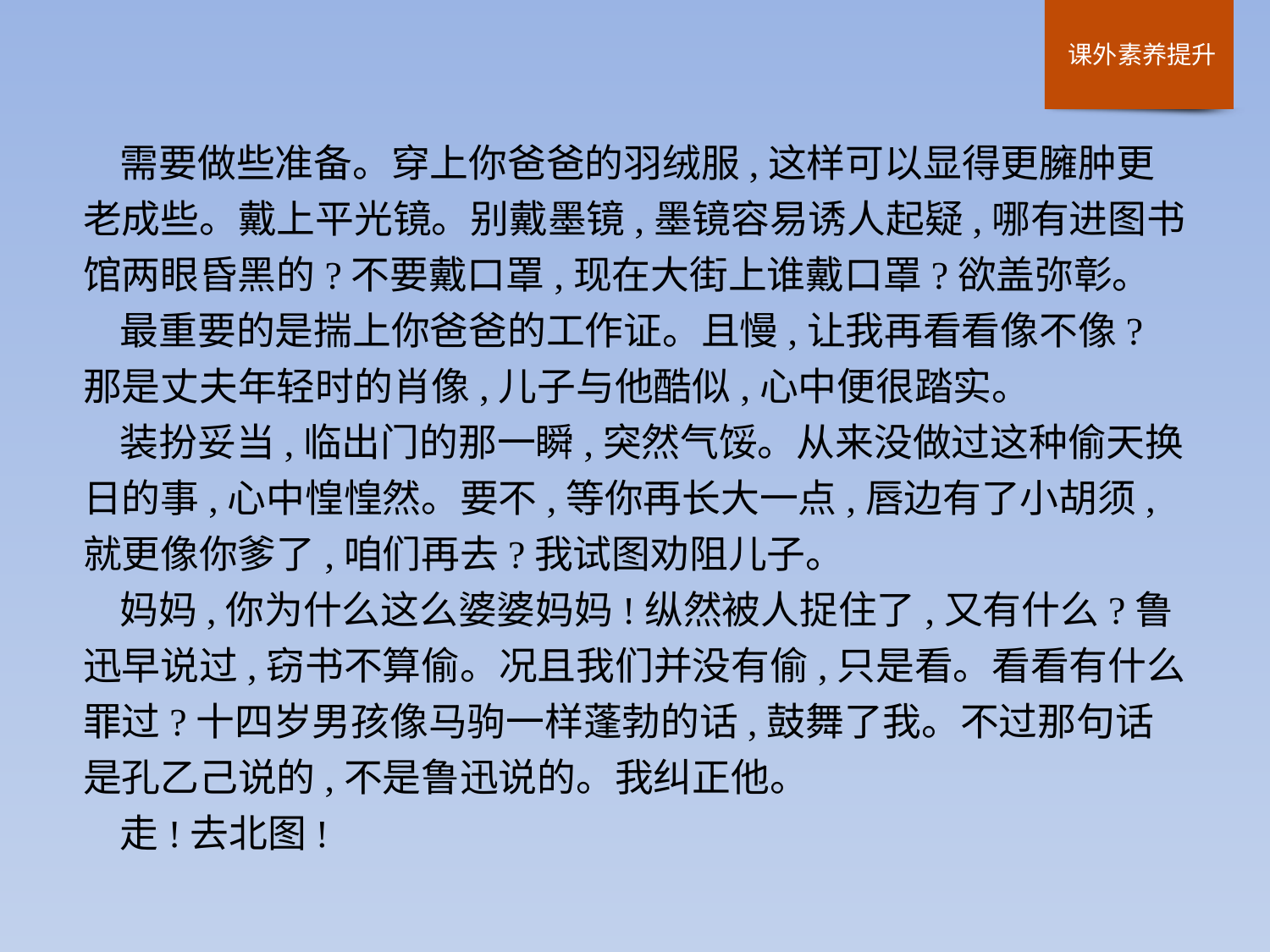

需要做些准备。穿上你爸爸的羽绒服,这样可以显得更臃肿更老成些。戴上平光镜。别戴墨镜,墨镜容易诱人起疑,哪有进图书馆两眼昏黑的?不要戴口罩,现在大街上谁戴口罩?欲盖弥彰。
最重要的是揣上你爸爸的工作证。且慢,让我再看看像不像?那是丈夫年轻时的肖像,儿子与他酷似,心中便很踏实。
装扮妥当,临出门的那一瞬,突然气馁。从来没做过这种偷天换日的事,心中惶惶然。要不,等你再长大一点,唇边有了小胡须,就更像你爹了,咱们再去?我试图劝阻儿子。
妈妈,你为什么这么婆婆妈妈!纵然被人捉住了,又有什么?鲁迅早说过,窃书不算偷。况且我们并没有偷,只是看。看看有什么罪过?十四岁男孩像马驹一样蓬勃的话,鼓舞了我。不过那句话是孔乙己说的,不是鲁迅说的。我纠正他。
走!去北图!